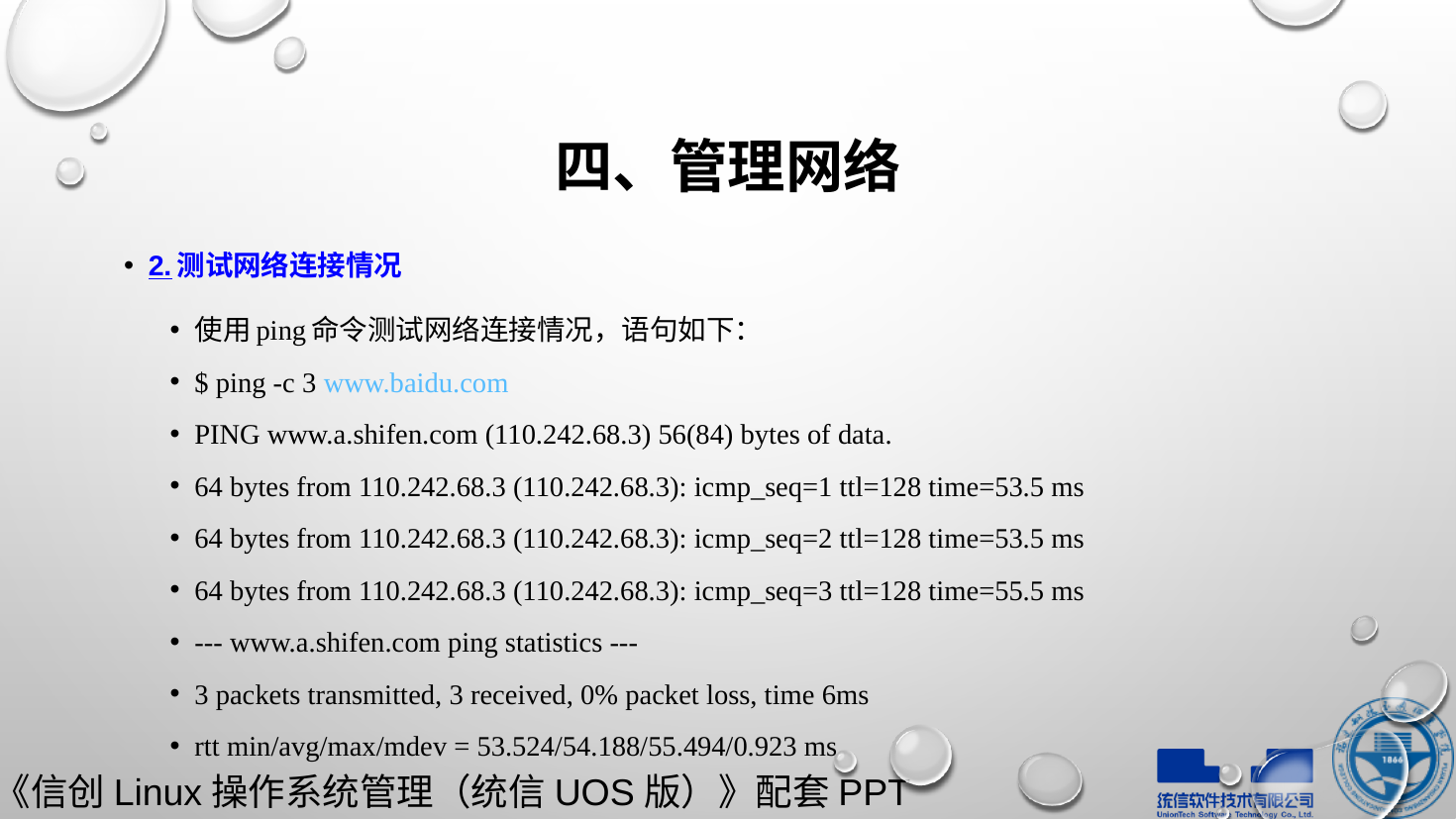

# 四、管理网络
2.测试网络连接情况
使用ping命令测试网络连接情况，语句如下：
$ ping -c 3 www.baidu.com
PING www.a.shifen.com (110.242.68.3) 56(84) bytes of data.
64 bytes from 110.242.68.3 (110.242.68.3): icmp_seq=1 ttl=128 time=53.5 ms
64 bytes from 110.242.68.3 (110.242.68.3): icmp_seq=2 ttl=128 time=53.5 ms
64 bytes from 110.242.68.3 (110.242.68.3): icmp_seq=3 ttl=128 time=55.5 ms
--- www.a.shifen.com ping statistics ---
3 packets transmitted, 3 received, 0% packet loss, time 6ms
rtt min/avg/max/mdev = 53.524/54.188/55.494/0.923 ms